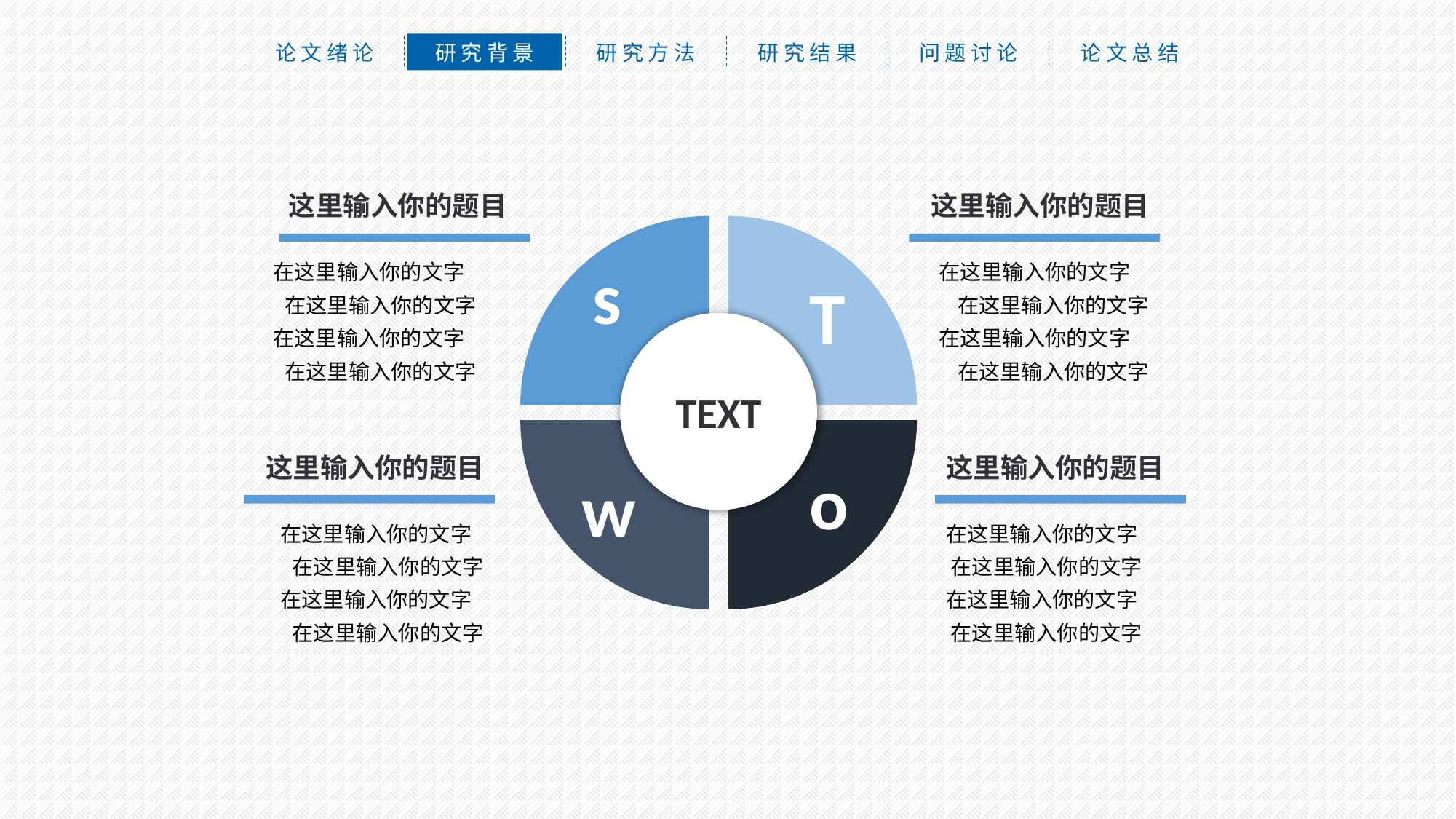

这里输入你的题目
这里输入你的题目

s
T
TEXT
o
w

在这里输入你的文字      在这里输入你的文字
在这里输入你的文字      在这里输入你的文字
在这里输入你的文字      在这里输入你的文字
在这里输入你的文字      在这里输入你的文字
这里输入你的题目
这里输入你的题目

在这里输入你的文字      在这里输入你的文字
在这里输入你的文字      在这里输入你的文字
在这里输入你的文字      在这里输入你的文字
在这里输入你的文字      在这里输入你的文字